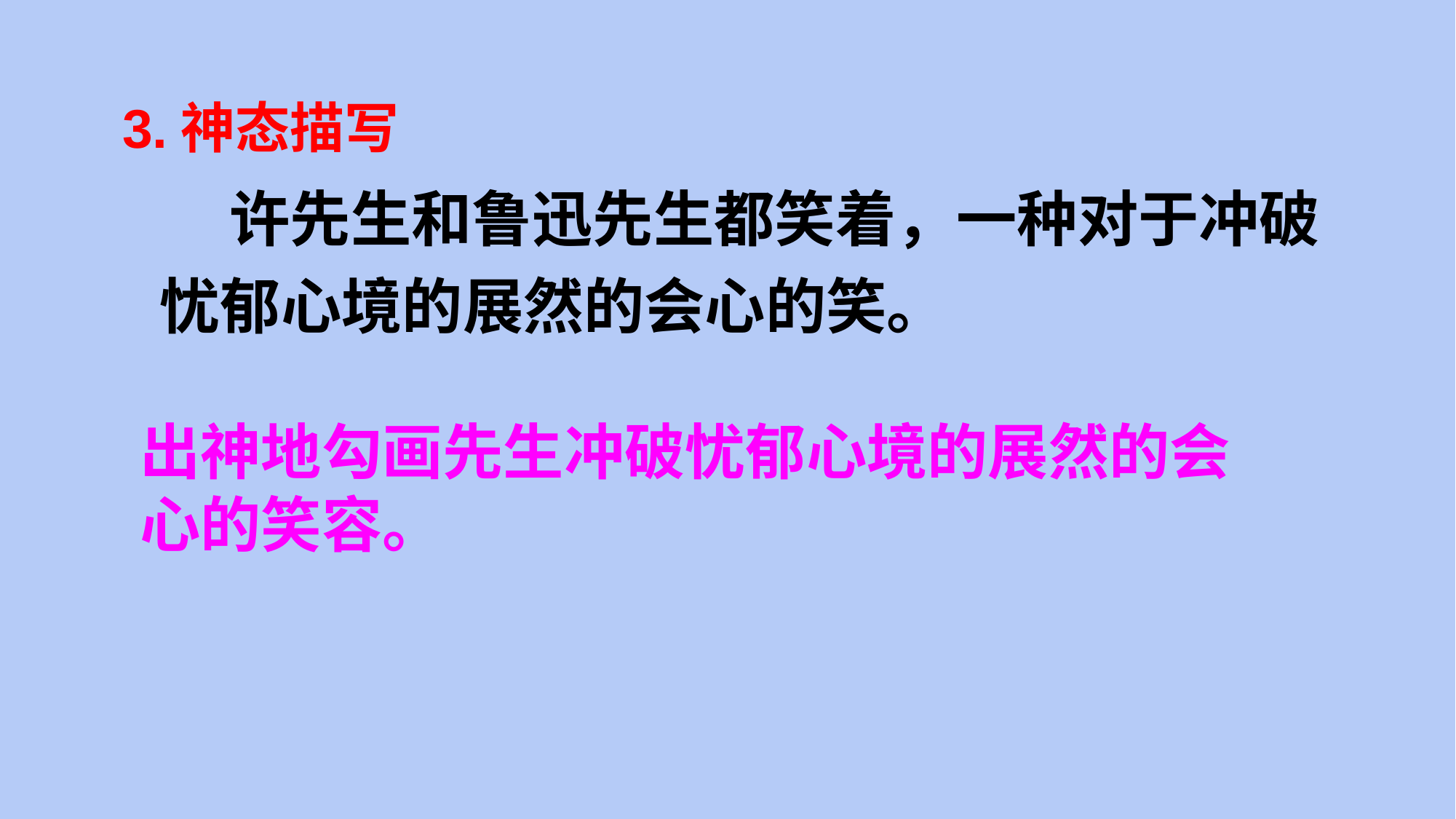

3.神态描写
    许先生和鲁迅先生都笑着，一种对于冲破忧郁心境的展然的会心的笑。
出神地勾画先生冲破忧郁心境的展然的会心的笑容。